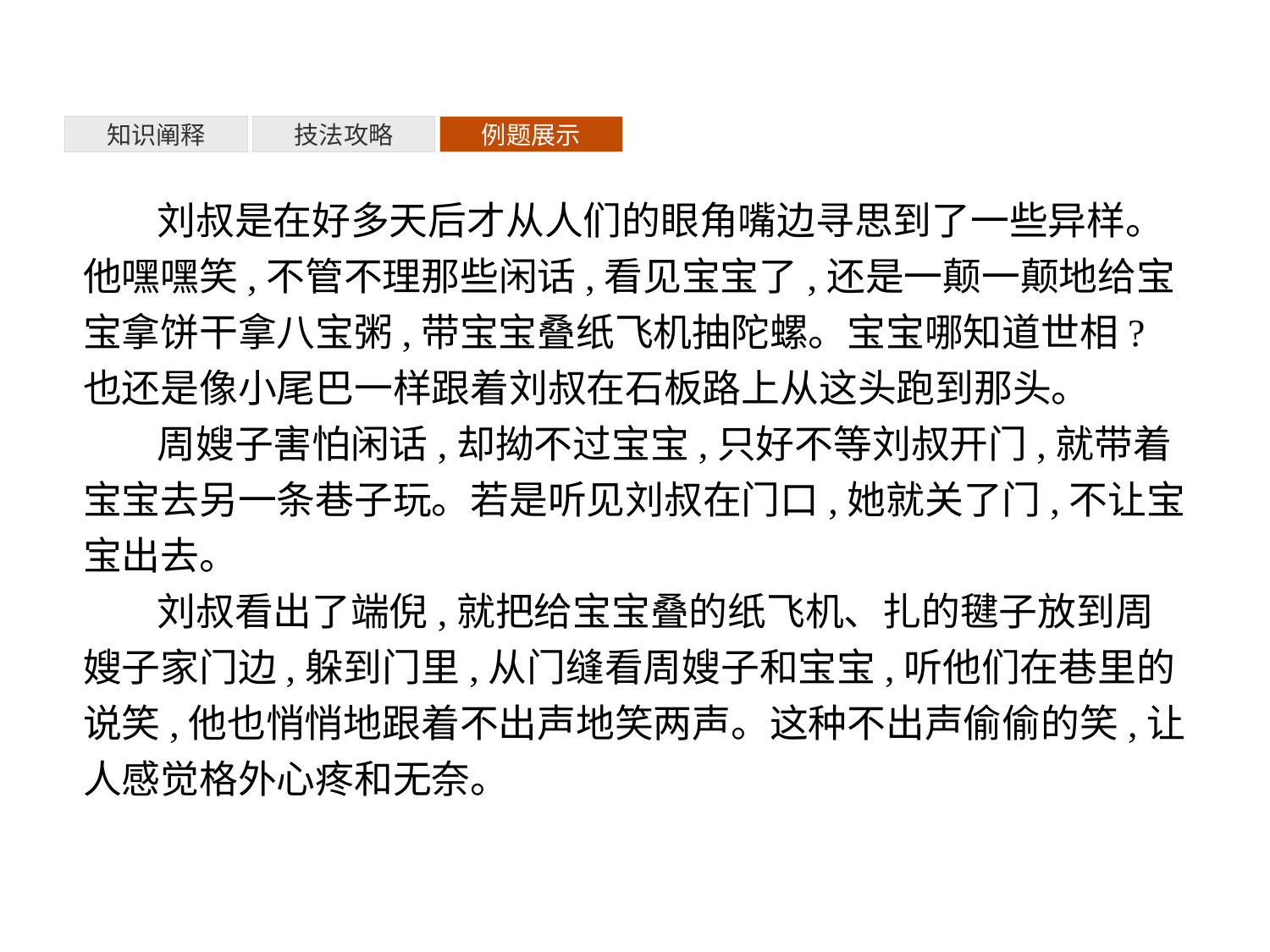

知识阐释
技法攻略
例题展示
刘叔是在好多天后才从人们的眼角嘴边寻思到了一些异样。他嘿嘿笑,不管不理那些闲话,看见宝宝了,还是一颠一颠地给宝宝拿饼干拿八宝粥,带宝宝叠纸飞机抽陀螺。宝宝哪知道世相?也还是像小尾巴一样跟着刘叔在石板路上从这头跑到那头。
周嫂子害怕闲话,却拗不过宝宝,只好不等刘叔开门,就带着宝宝去另一条巷子玩。若是听见刘叔在门口,她就关了门,不让宝宝出去。
刘叔看出了端倪,就把给宝宝叠的纸飞机、扎的毽子放到周嫂子家门边,躲到门里,从门缝看周嫂子和宝宝,听他们在巷里的说笑,他也悄悄地跟着不出声地笑两声。这种不出声偷偷的笑,让人感觉格外心疼和无奈。